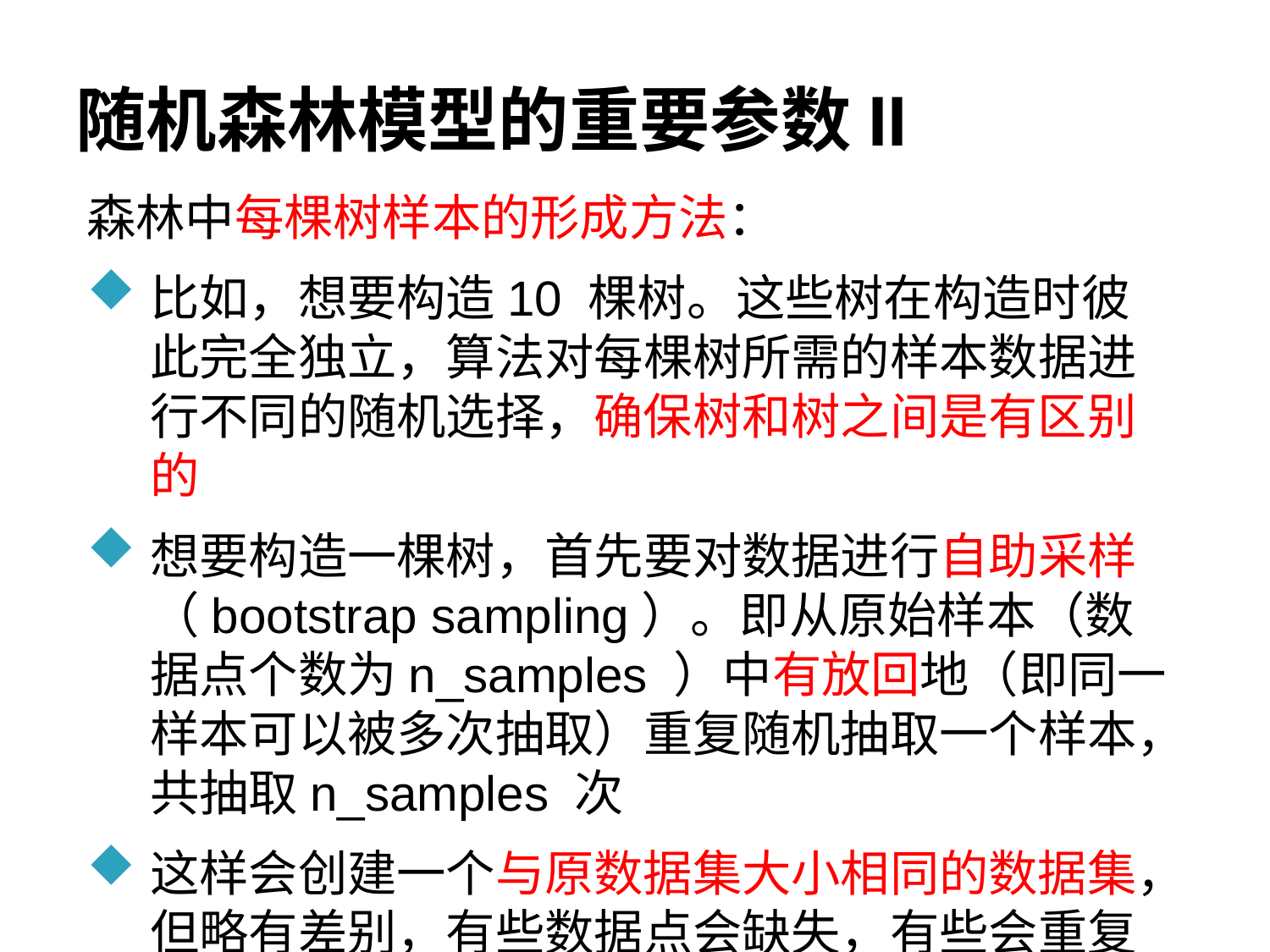

# 随机森林模型的重要参数II
森林中每棵树样本的形成方法：
比如，想要构造10 棵树。这些树在构造时彼此完全独立，算法对每棵树所需的样本数据进行不同的随机选择，确保树和树之间是有区别的
想要构造一棵树，首先要对数据进行自助采样（bootstrap sampling）。即从原始样本（数据点个数为n_samples ）中有放回地（即同一样本可以被多次抽取）重复随机抽取一个样本，共抽取n_samples 次
这样会创建一个与原数据集大小相同的数据集，但略有差别，有些数据点会缺失，有些会重复